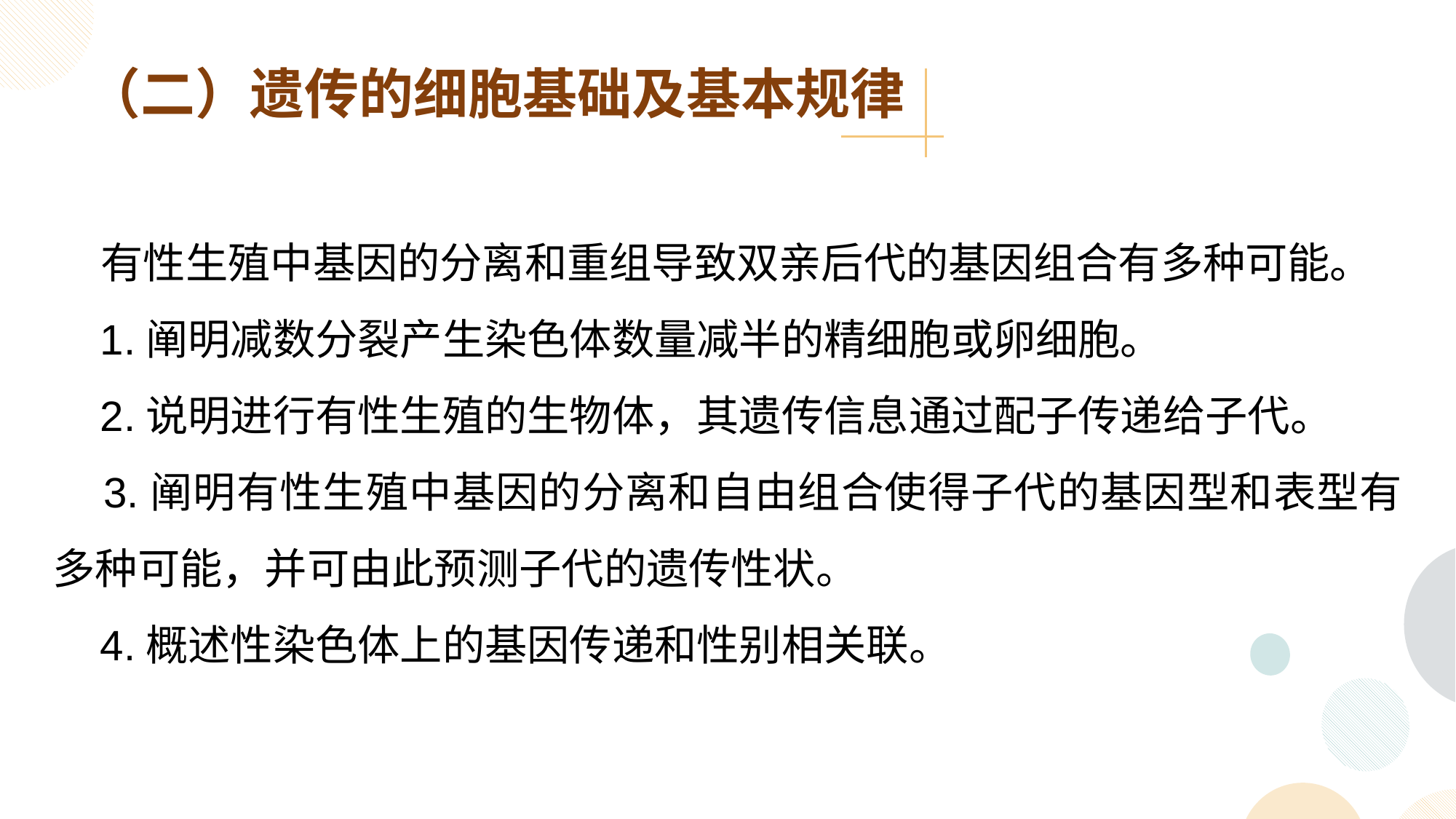

（二）遗传的细胞基础及基本规律
    有性生殖中基因的分离和重组导致双亲后代的基因组合有多种可能。
    1.阐明减数分裂产生染色体数量减半的精细胞或卵细胞。
    2.说明进行有性生殖的生物体，其遗传信息通过配子传递给子代。
    3.阐明有性生殖中基因的分离和自由组合使得子代的基因型和表型有多种可能，并可由此预测子代的遗传性状。
    4.概述性染色体上的基因传递和性别相关联。